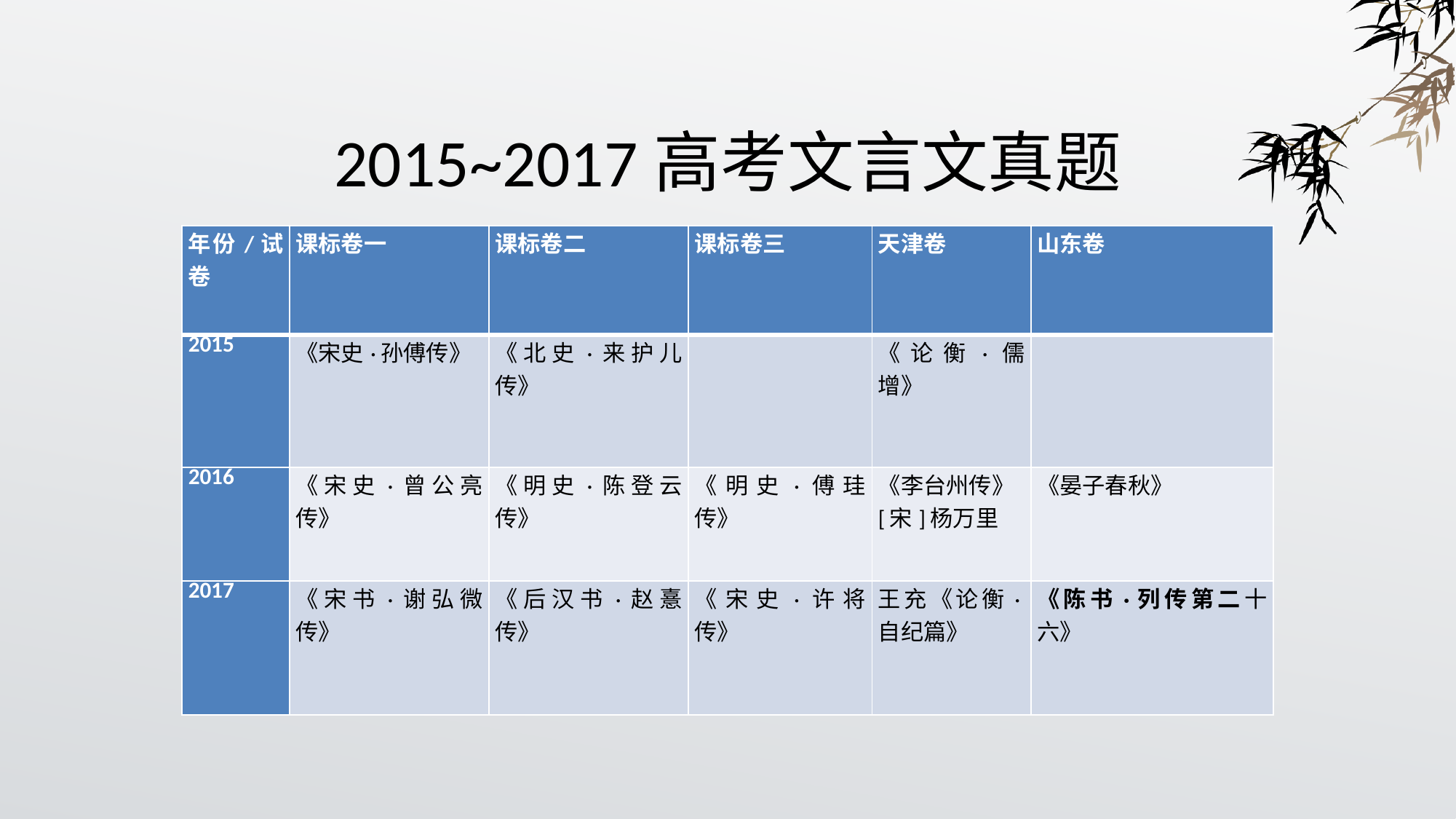

# 2015~2017高考文言文真题
| 年份/试卷 | 课标卷一 | 课标卷二 | 课标卷三 | 天津卷 | 山东卷 |
| --- | --- | --- | --- | --- | --- |
| 2015 | 《宋史·孙傅传》 | 《北史·来护儿传》 |  | 《论衡·儒增》 |  |
| 2016 | 《宋史·曾公亮传》 | 《明史·陈登云传》 | 《明史·傅珪传》 | 《李台州传》 [宋]杨万里 | 《晏子春秋》 |
| 2017 | 《宋书·谢弘微传》 | 《后汉书·赵憙传》 | 《宋史·许将传》 | 王充《论衡·自纪篇》 | 《陈书·列传第二十六》 |